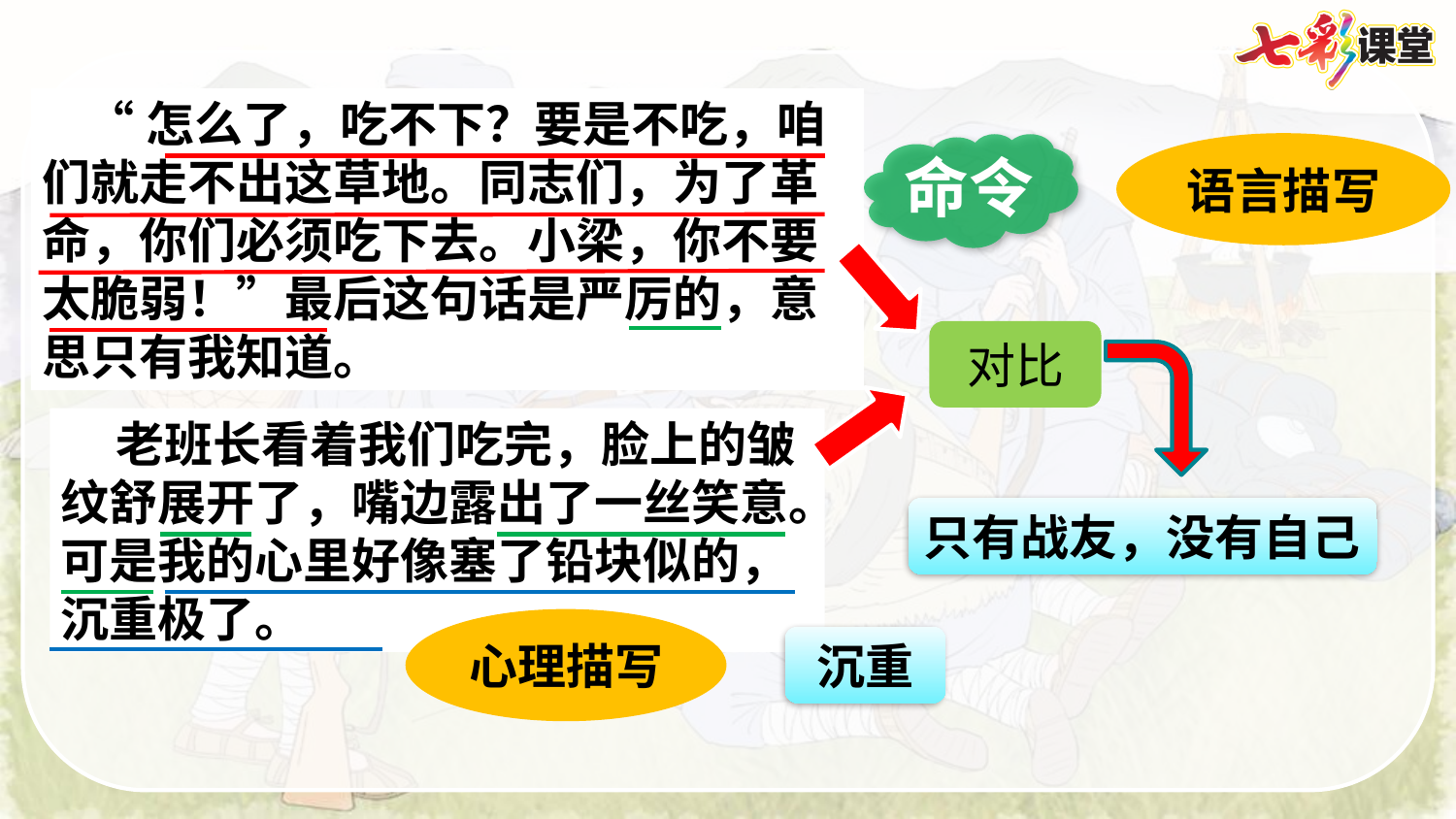

“怎么了，吃不下？要是不吃，咱们就走不出这草地。同志们，为了革命，你们必须吃下去。小梁，你不要太脆弱！”最后这句话是严厉的，意思只有我知道。
语言描写

命令

对比

    老班长看着我们吃完，脸上的皱纹舒展开了，嘴边露出了一丝笑意。可是我的心里好像塞了铅块似的，沉重极了。
只有战友，没有自己
心理描写
沉重